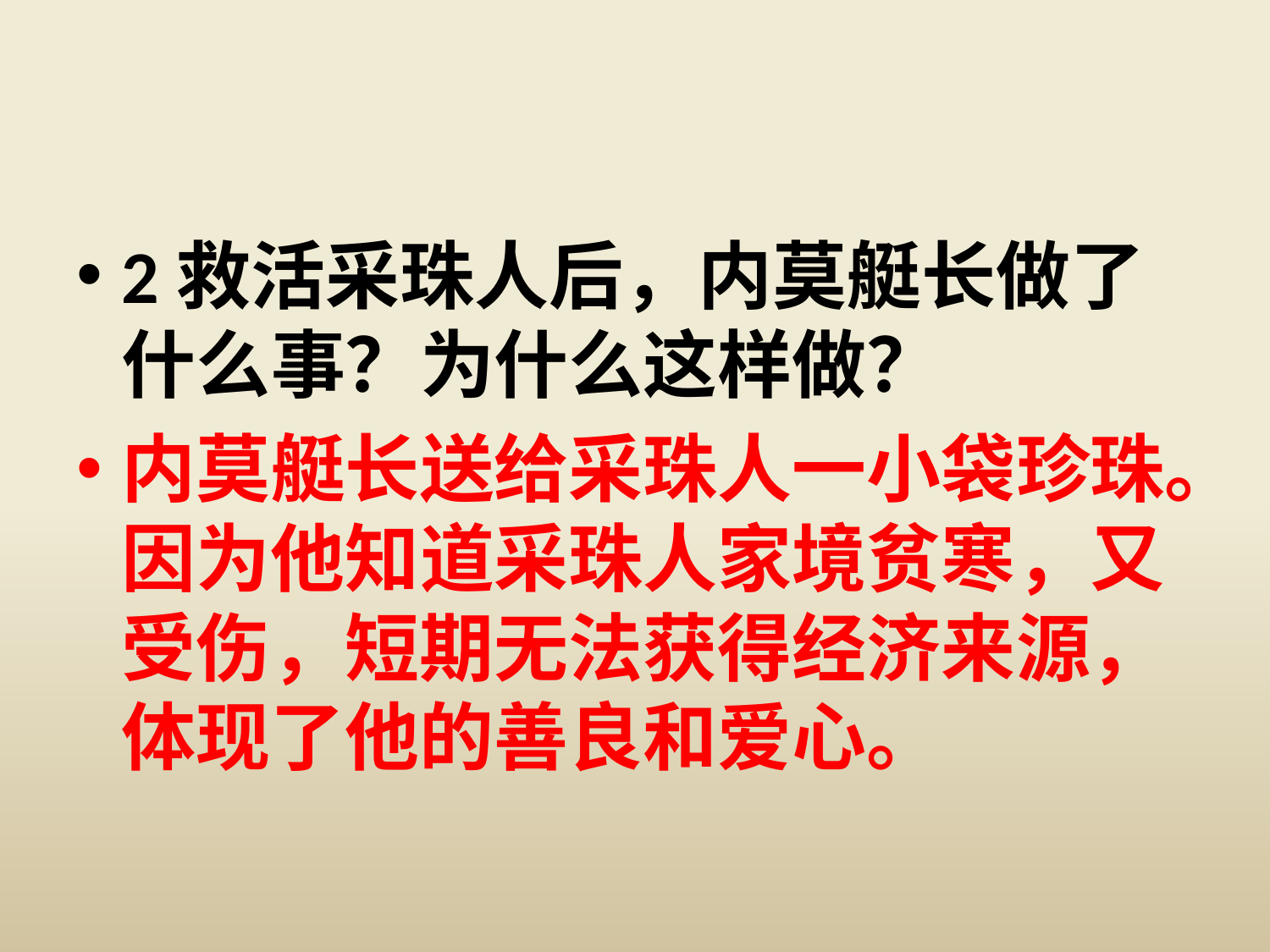

#
2救活采珠人后，内莫艇长做了什么事？为什么这样做？
内莫艇长送给采珠人一小袋珍珠。因为他知道采珠人家境贫寒，又受伤，短期无法获得经济来源，体现了他的善良和爱心。